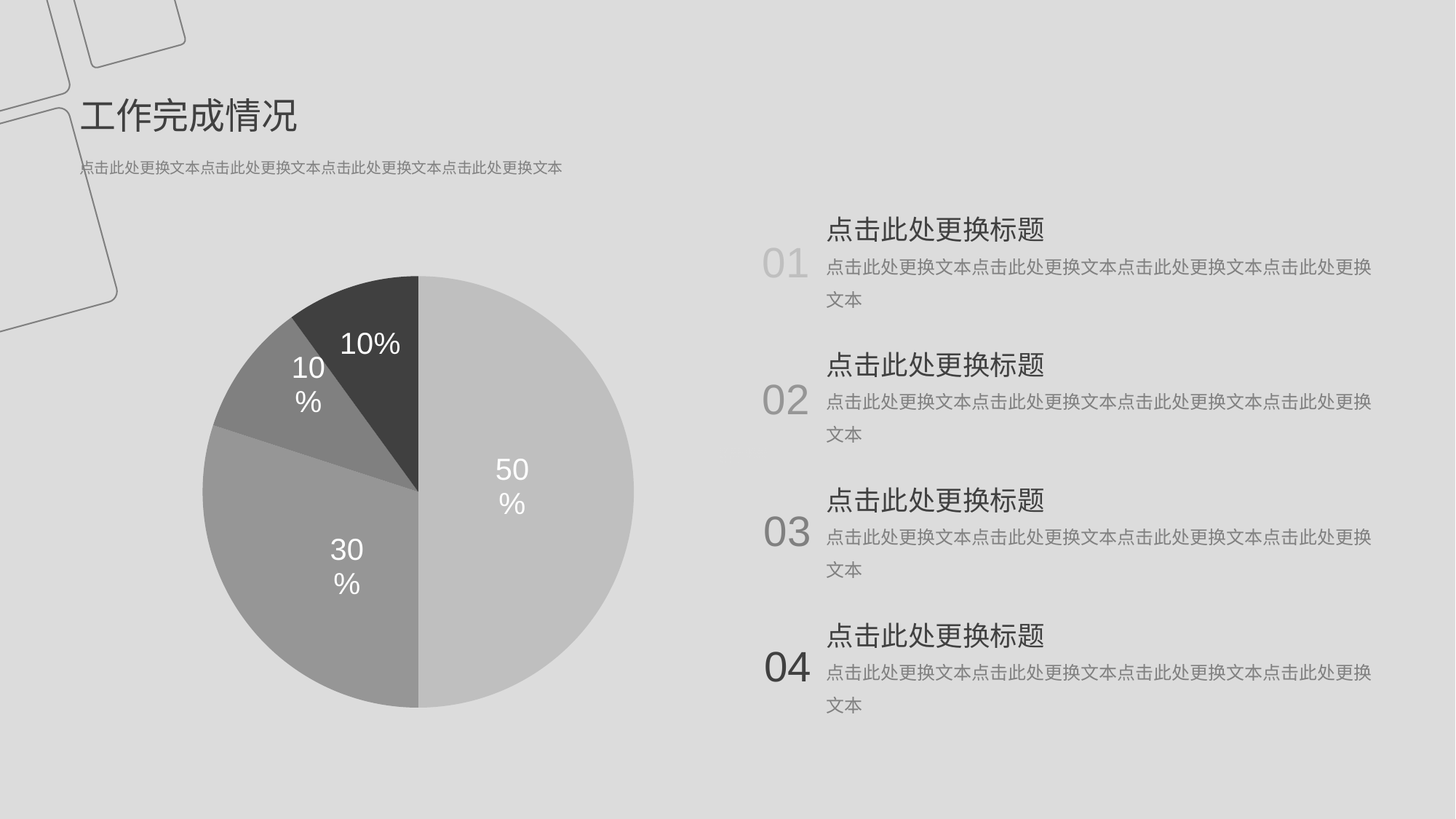

工作完成情况
点击此处更换文本点击此处更换文本点击此处更换文本点击此处更换文本
点击此处更换标题
点击此处更换文本点击此处更换文本点击此处更换文本点击此处更换文本
点击此处更换标题
点击此处更换文本点击此处更换文本点击此处更换文本点击此处更换文本
点击此处更换标题
点击此处更换文本点击此处更换文本点击此处更换文本点击此处更换文本
点击此处更换标题
点击此处更换文本点击此处更换文本点击此处更换文本点击此处更换文本
01
02
03
04

### Chart

| Category | 销售额 |
|---|---|
| 第一季度 | 5.0 |
| 第二季度 | 3.0 |
| 第三季度 | 1.0 |
| 第四季度 | 1.0 |